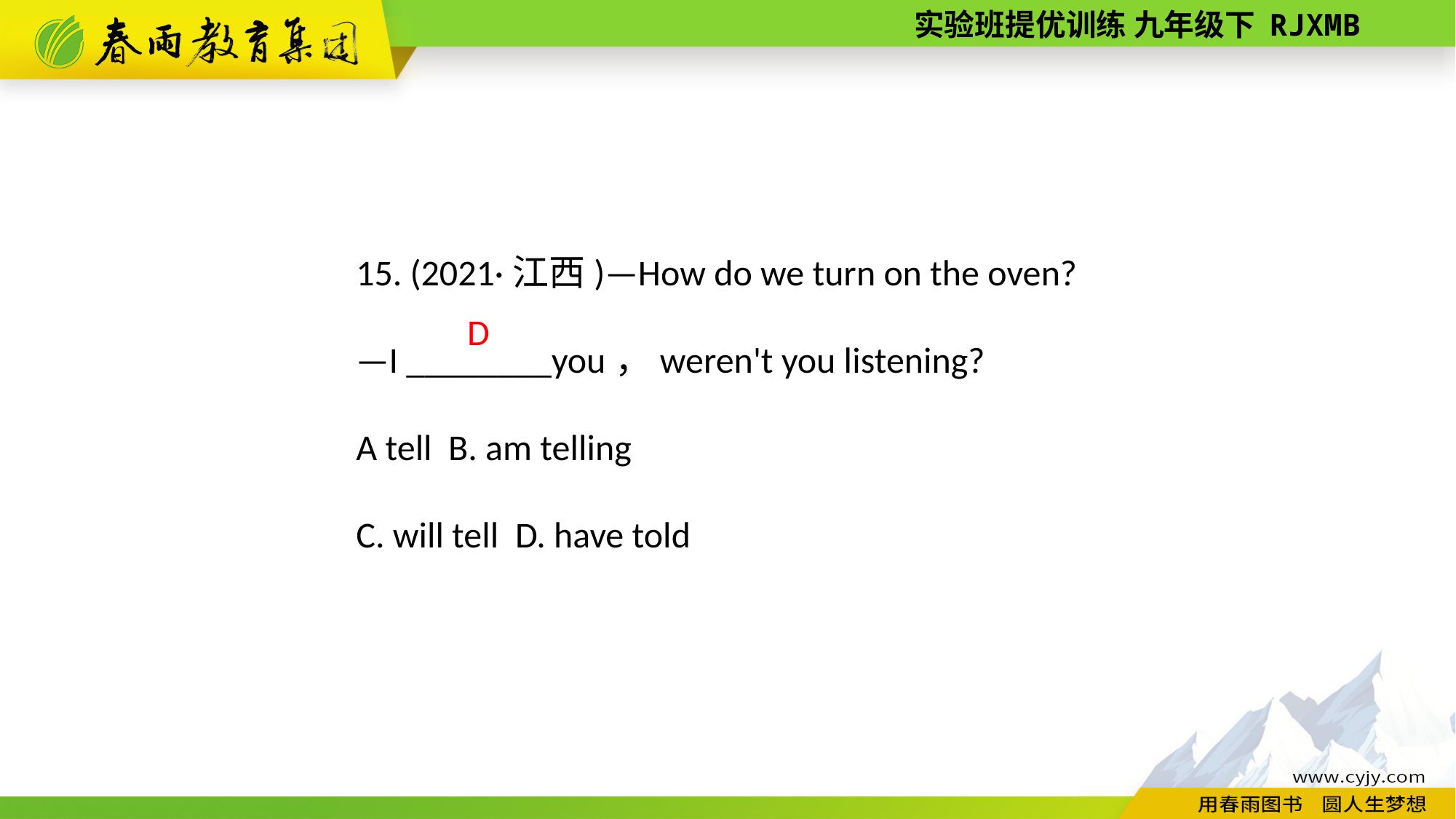

15. (2021·江西)—How do we turn on the oven?
—I ________you，weren't you listening?
A tell  B. am telling
C. will tell  D. have told
D